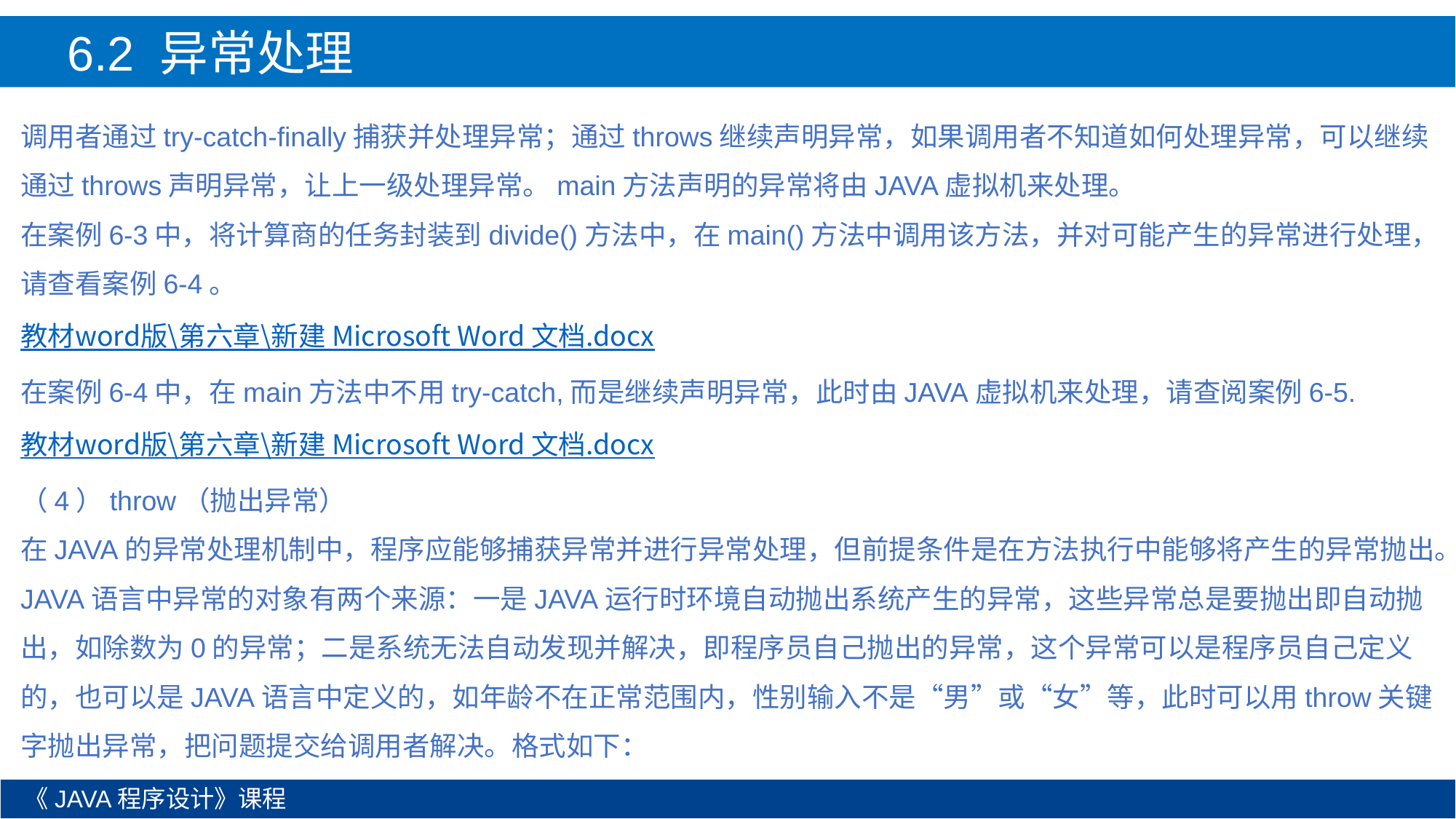

6.2 异常处理

调用者通过try-catch-finally捕获并处理异常；通过throws继续声明异常，如果调用者不知道如何处理异常，可以继续通过throws声明异常，让上一级处理异常。main方法声明的异常将由JAVA虚拟机来处理。
在案例6-3中，将计算商的任务封装到divide()方法中，在main()方法中调用该方法，并对可能产生的异常进行处理，请查看案例6-4。
教材word版\第六章\新建 Microsoft Word 文档.docx
在案例6-4中，在main方法中不用try-catch,而是继续声明异常，此时由JAVA虚拟机来处理，请查阅案例6-5.
教材word版\第六章\新建 Microsoft Word 文档.docx
（4）throw（抛出异常）
在JAVA的异常处理机制中，程序应能够捕获异常并进行异常处理，但前提条件是在方法执行中能够将产生的异常抛出。JAVA语言中异常的对象有两个来源：一是JAVA运行时环境自动抛出系统产生的异常，这些异常总是要抛出即自动抛出，如除数为0的异常；二是系统无法自动发现并解决，即程序员自己抛出的异常，这个异常可以是程序员自己定义的，也可以是JAVA语言中定义的，如年龄不在正常范围内，性别输入不是“男”或“女”等，此时可以用throw关键字抛出异常，把问题提交给调用者解决。格式如下：
《JAVA程序设计》课程